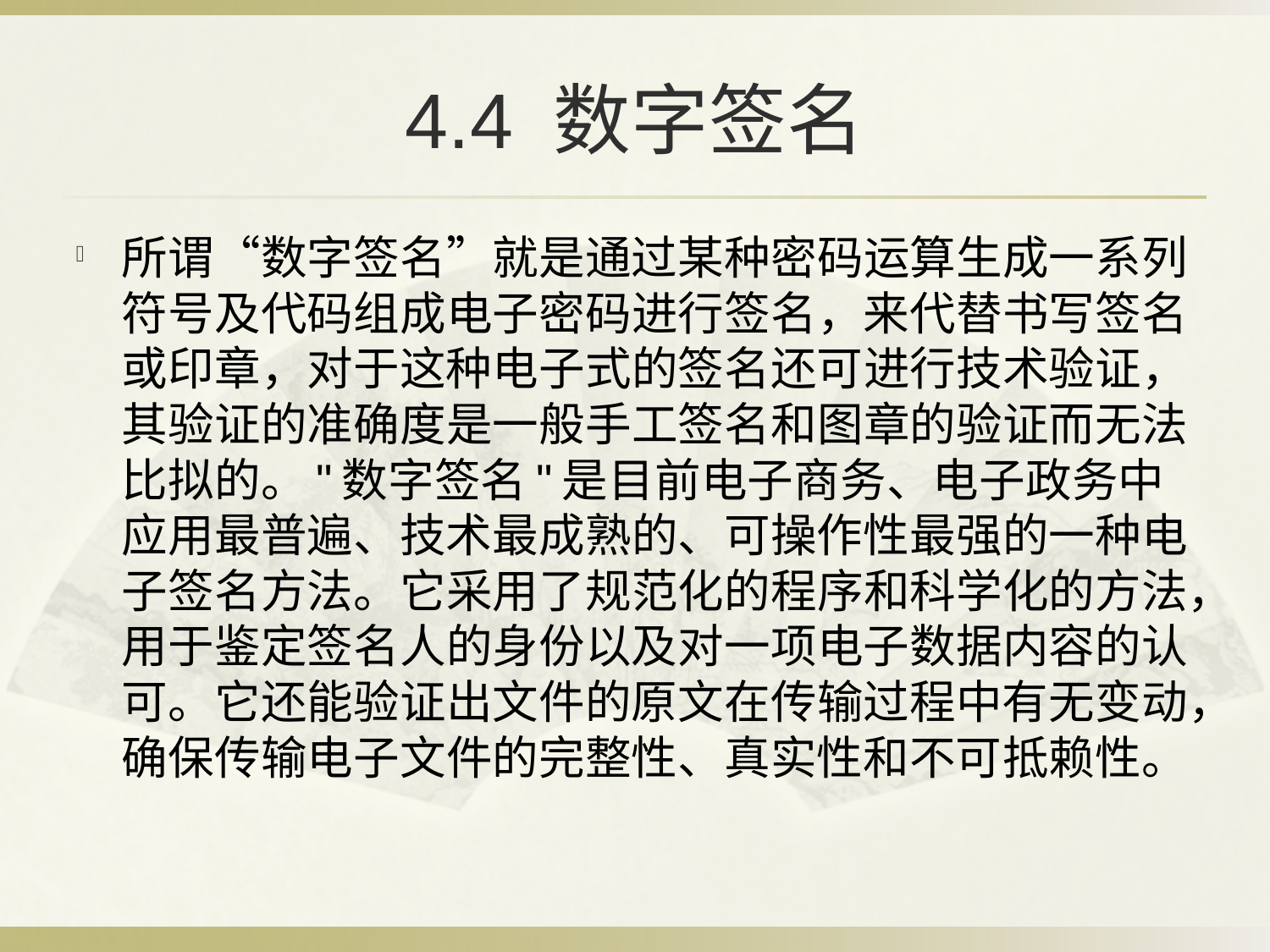

# 4.4 数字签名
所谓“数字签名”就是通过某种密码运算生成一系列符号及代码组成电子密码进行签名，来代替书写签名或印章，对于这种电子式的签名还可进行技术验证，其验证的准确度是一般手工签名和图章的验证而无法比拟的。"数字签名"是目前电子商务、电子政务中应用最普遍、技术最成熟的、可操作性最强的一种电子签名方法。它采用了规范化的程序和科学化的方法，用于鉴定签名人的身份以及对一项电子数据内容的认可。它还能验证出文件的原文在传输过程中有无变动，确保传输电子文件的完整性、真实性和不可抵赖性。